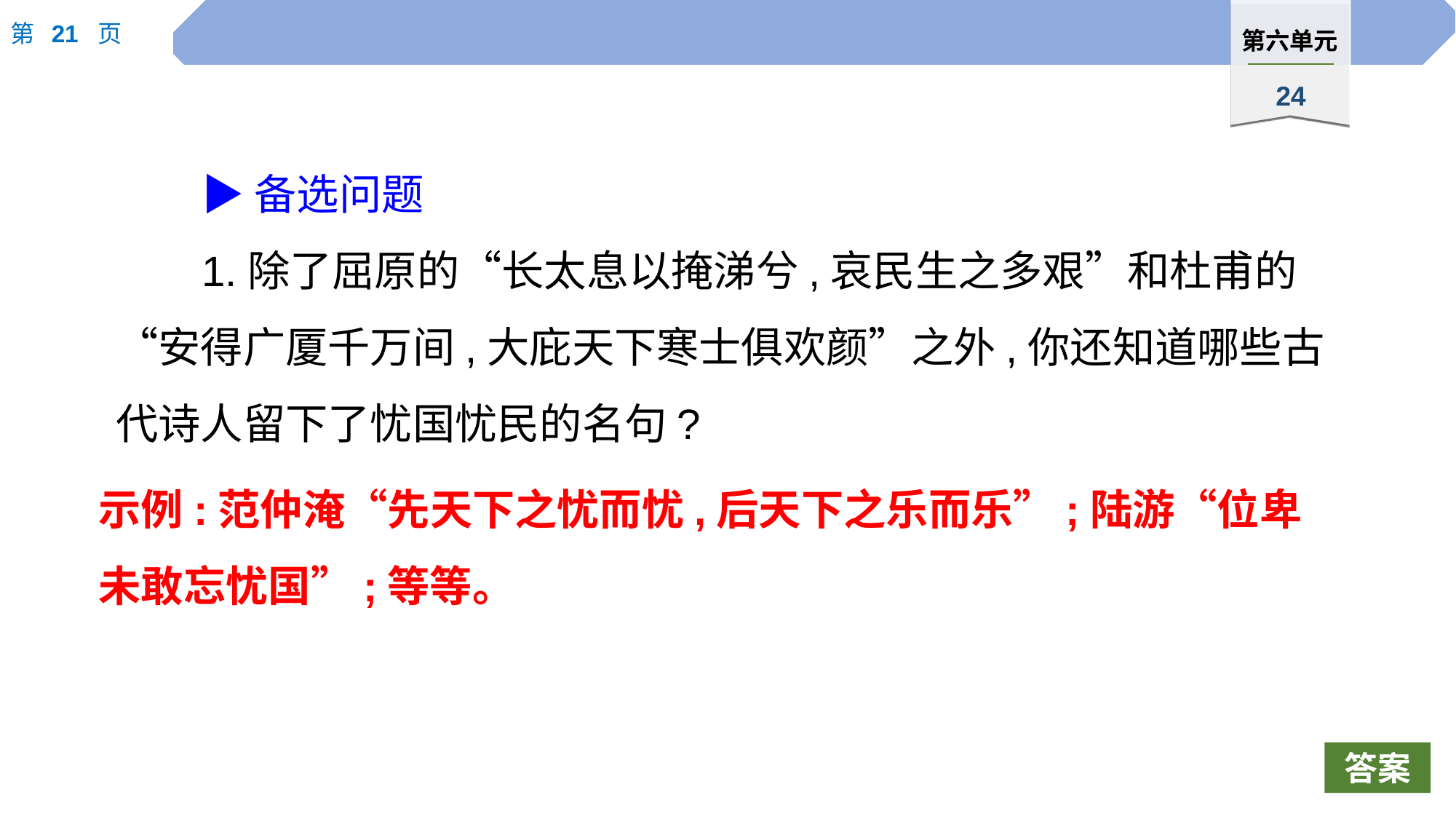

▶备选问题
1.除了屈原的“长太息以掩涕兮,哀民生之多艰”和杜甫的“安得广厦千万间,大庇天下寒士俱欢颜”之外,你还知道哪些古代诗人留下了忧国忧民的名句?
示例:范仲淹“先天下之忧而忧,后天下之乐而乐”;陆游“位卑未敢忘忧国”;等等。
答案